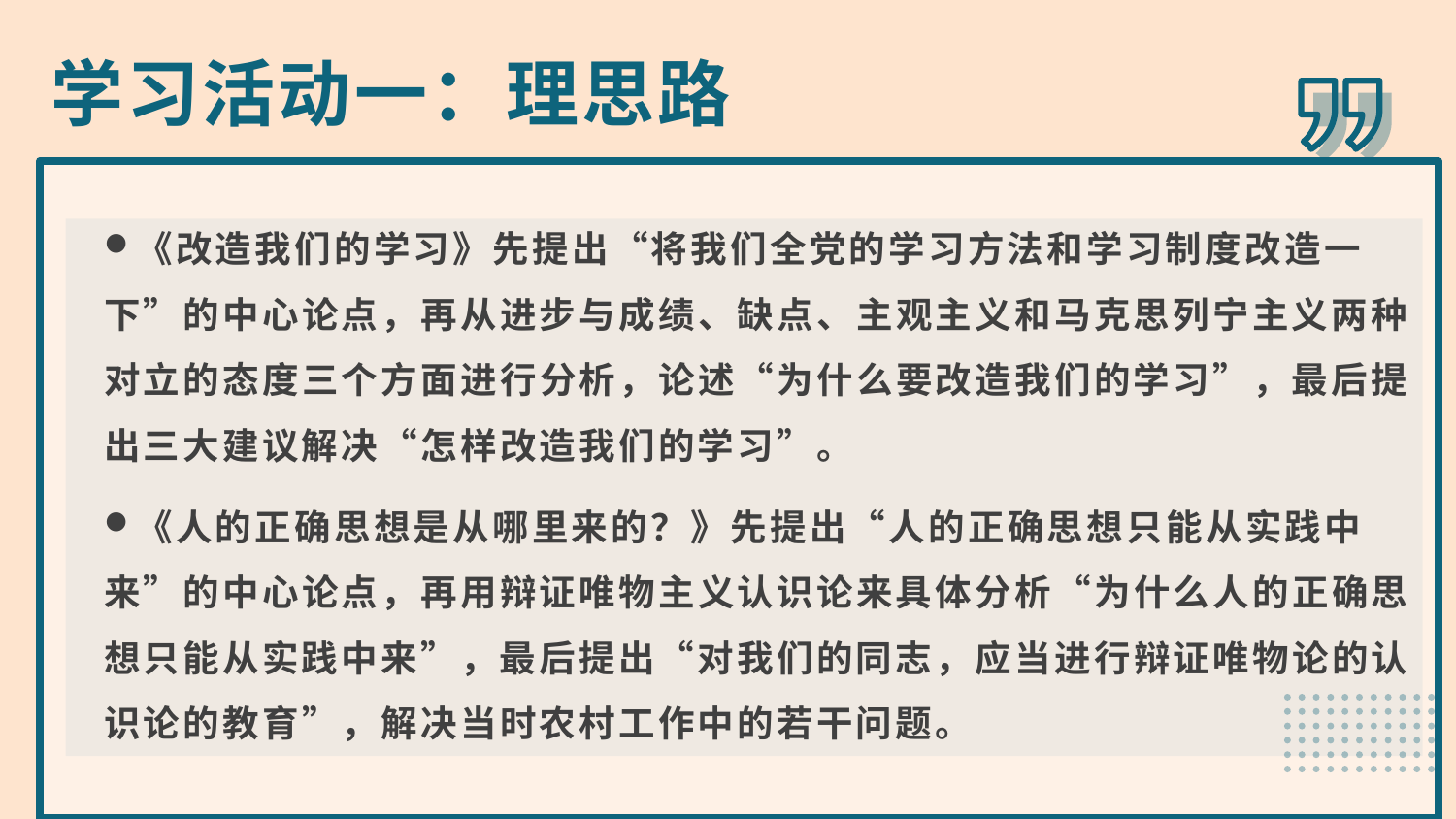

学习活动一：理思路

《改造我们的学习》先提出“将我们全党的学习方法和学习制度改造一下”的中心论点，再从进步与成绩、缺点、主观主义和马克思列宁主义两种对立的态度三个方面进行分析，论述“为什么要改造我们的学习”，最后提出三大建议解决“怎样改造我们的学习”。
《人的正确思想是从哪里来的？》先提出“人的正确思想只能从实践中来”的中心论点，再用辩证唯物主义认识论来具体分析“为什么人的正确思想只能从实践中来”，最后提出“对我们的同志，应当进行辩证唯物论的认识论的教育”，解决当时农村工作中的若干问题。